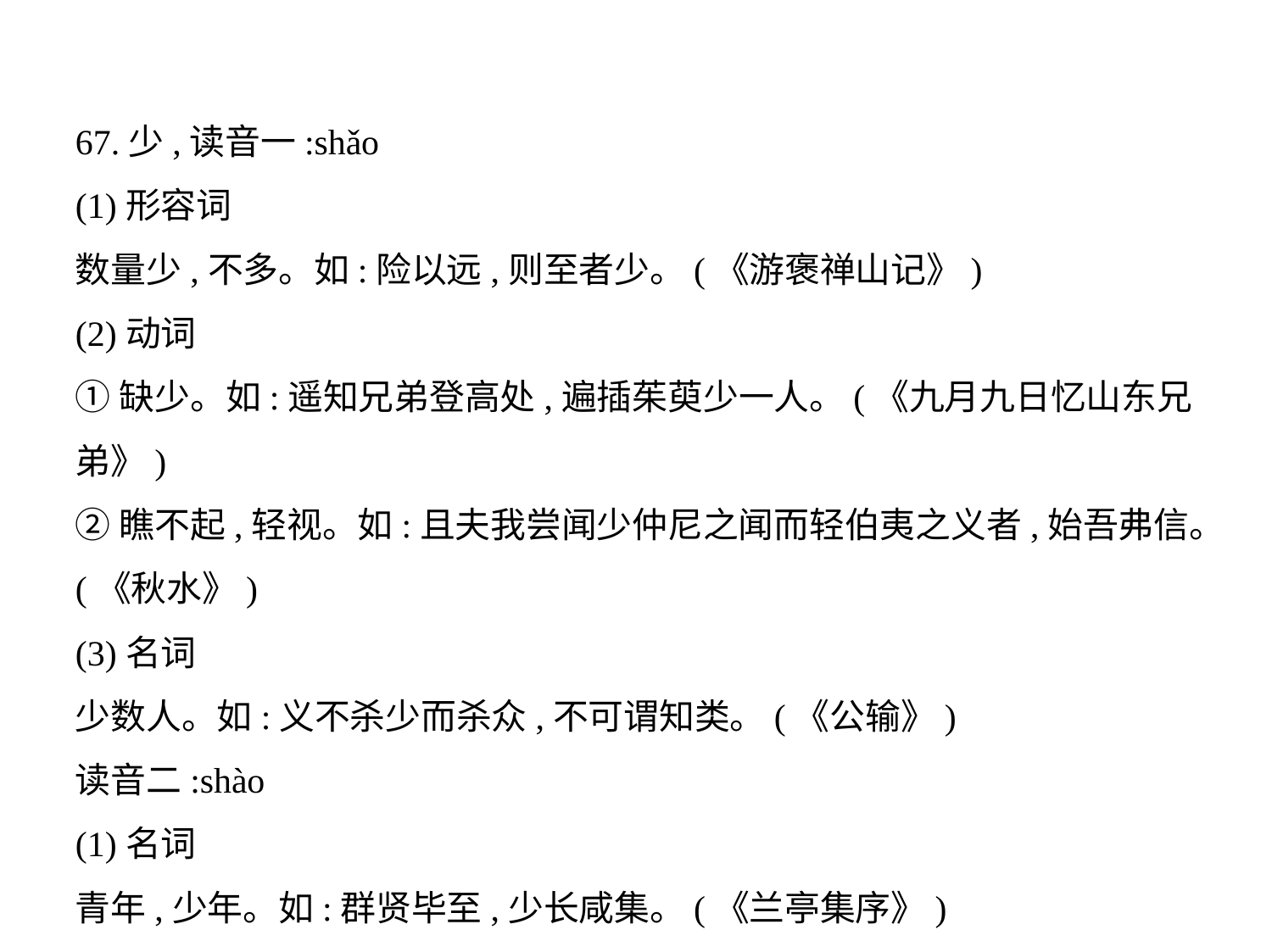

67.少,读音一:shǎo
(1)形容词
数量少,不多。如:险以远,则至者少。(《游褒禅山记》)
(2)动词
①缺少。如:遥知兄弟登高处,遍插茱萸少一人。(《九月九日忆山东兄
弟》)
②瞧不起,轻视。如:且夫我尝闻少仲尼之闻而轻伯夷之义者,始吾弗信。
(《秋水》)
(3)名词
少数人。如:义不杀少而杀众,不可谓知类。(《公输》)
读音二:shào
(1)名词
青年,少年。如:群贤毕至,少长咸集。(《兰亭集序》)